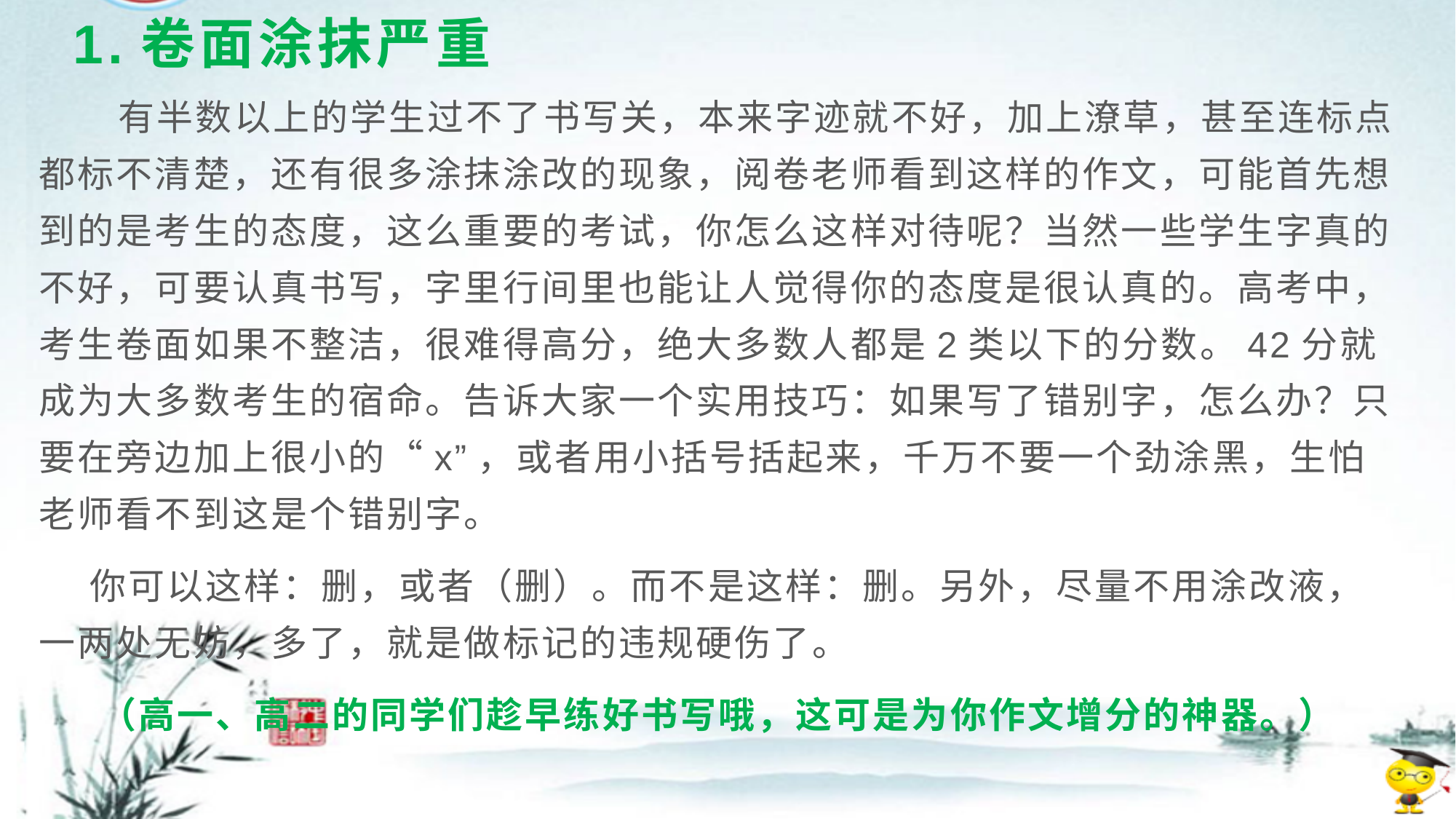

# 1.卷面涂抹严重
        有半数以上的学生过不了书写关，本来字迹就不好，加上潦草，甚至连标点都标不清楚，还有很多涂抹涂改的现象，阅卷老师看到这样的作文，可能首先想到的是考生的态度，这么重要的考试，你怎么这样对待呢？当然一些学生字真的不好，可要认真书写，字里行间里也能让人觉得你的态度是很认真的。高考中，考生卷面如果不整洁，很难得高分，绝大多数人都是2类以下的分数。42分就成为大多数考生的宿命。告诉大家一个实用技巧：如果写了错别字，怎么办？只要在旁边加上很小的“x”，或者用小括号括起来，千万不要一个劲涂黑，生怕老师看不到这是个错别字。
    你可以这样：删，或者（删）。而不是这样：删。另外，尽量不用涂改液，一两处无妨，多了，就是做标记的违规硬伤了。
     （高一、高二的同学们趁早练好书写哦，这可是为你作文增分的神器。）